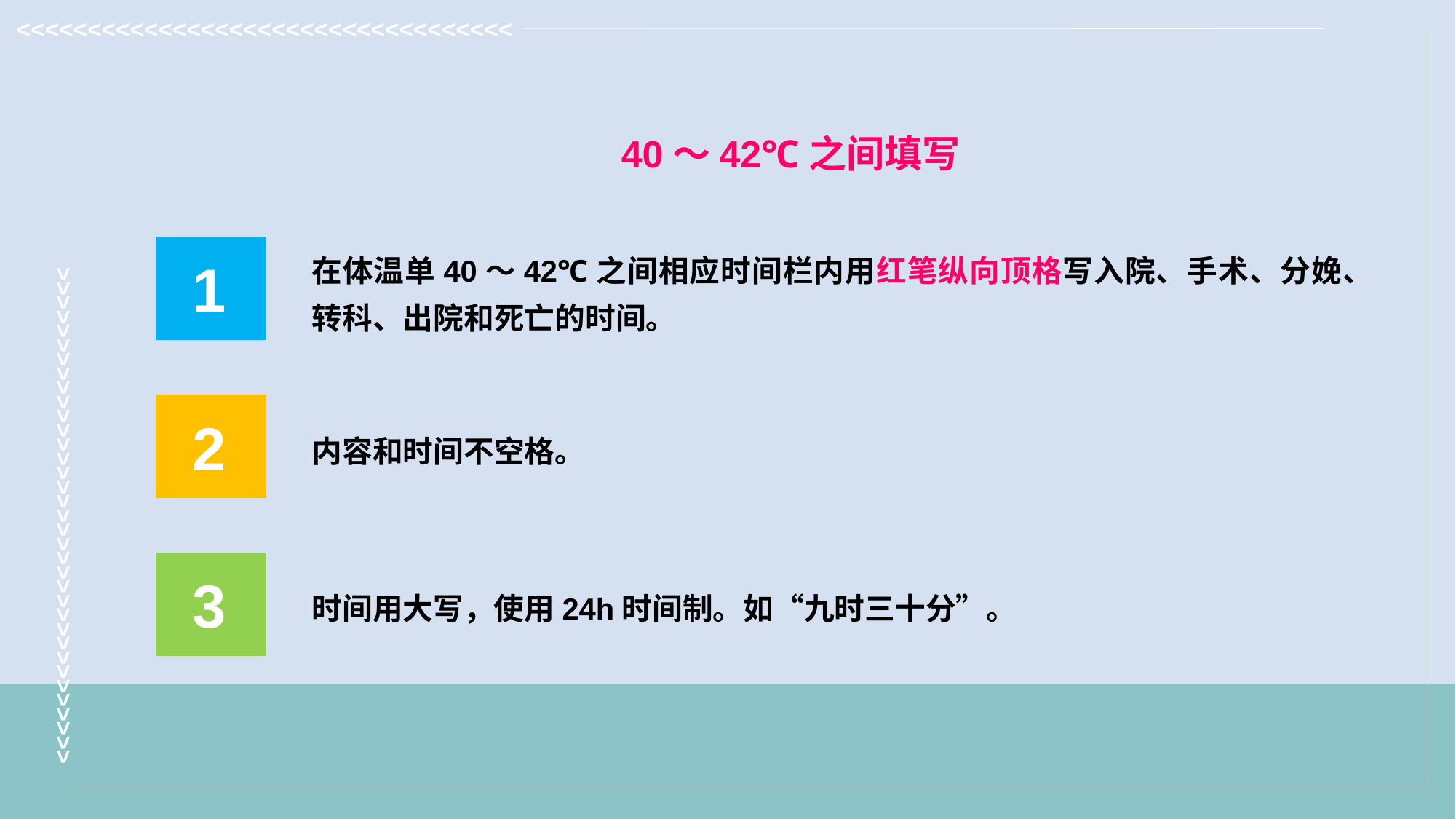

40～42℃之间填写

在体温单40～42℃之间相应时间栏内用红笔纵向顶格写入院、手术、分娩、转科、出院和死亡的时间。
1

内容和时间不空格。
2

时间用大写，使用24h时间制。如“九时三十分”。
3